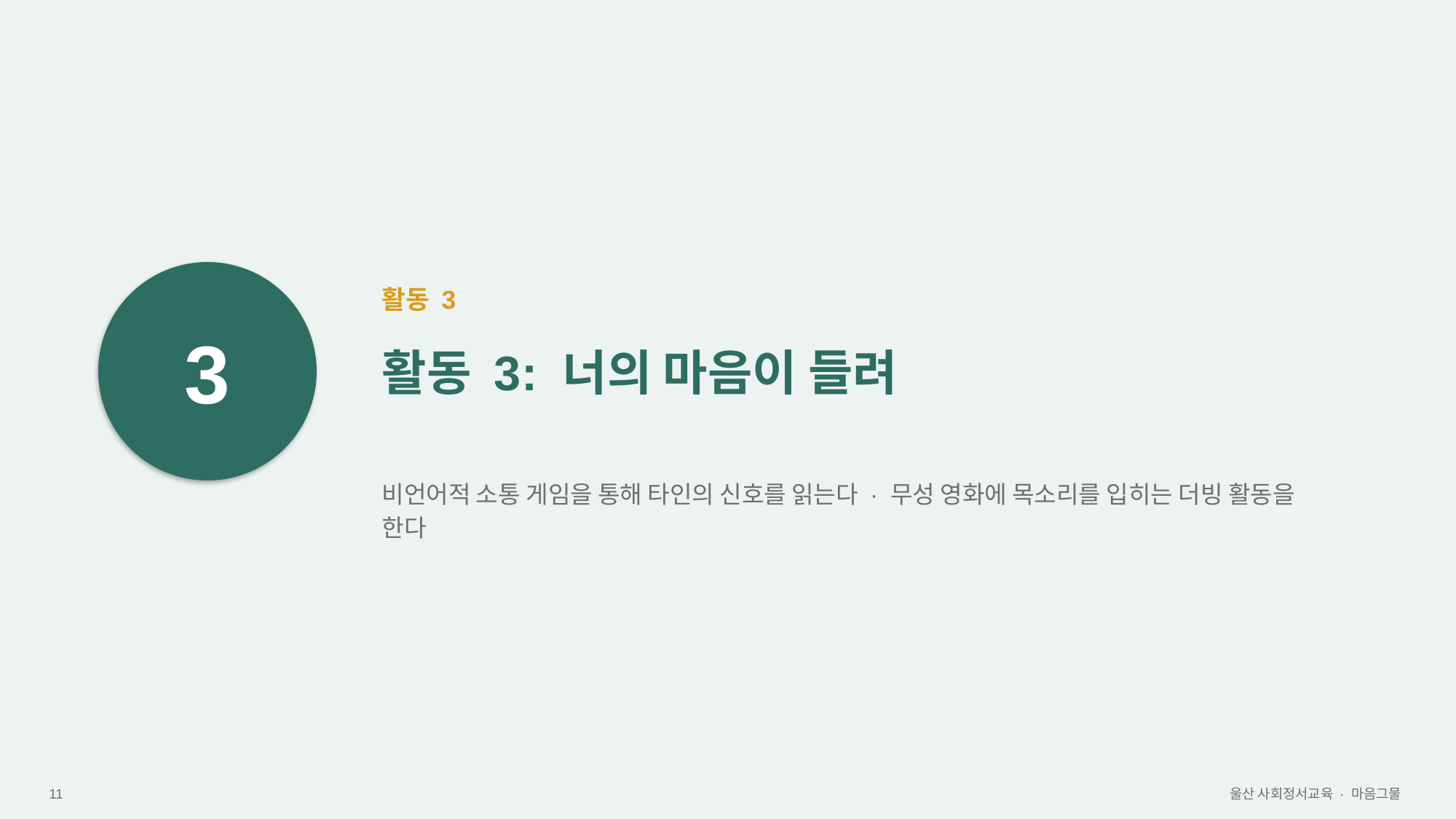

3
활동 3
활동 3: 너의 마음이 들려
비언어적 소통 게임을 통해 타인의 신호를 읽는다 · 무성 영화에 목소리를 입히는 더빙 활동을 한다
11
울산 사회정서교육 · 마음그물